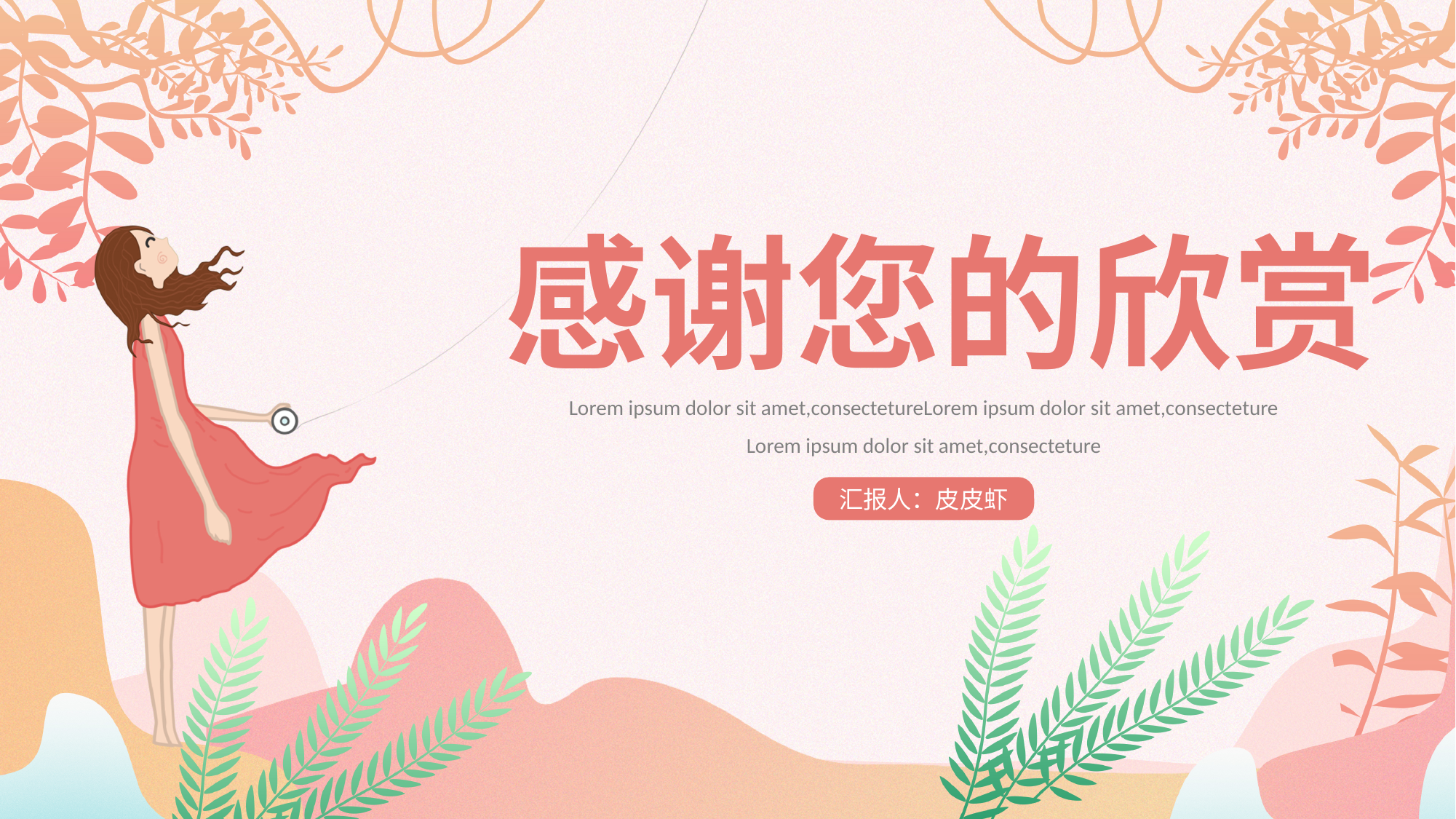

感谢您的欣赏
Lorem ipsum dolor sit amet,consectetureLorem ipsum dolor sit amet,consecteture Lorem ipsum dolor sit amet,consecteture
汇报人：皮皮虾